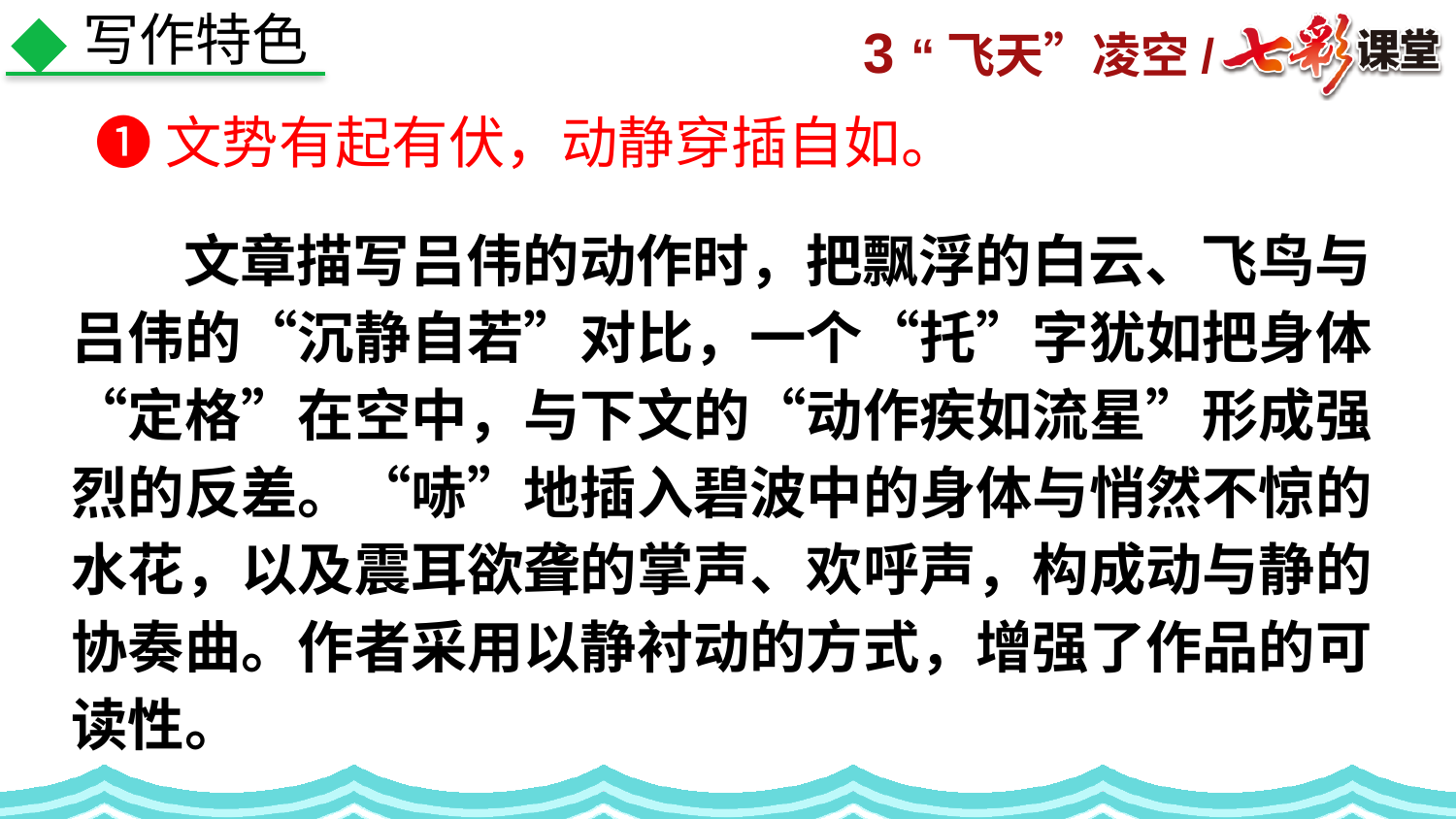

写作特色

❶文势有起有伏，动静穿插自如。
  文章描写吕伟的动作时，把飘浮的白云、飞鸟与吕伟的“沉静自若”对比，一个“托”字犹如把身体“定格”在空中，与下文的“动作疾如流星”形成强烈的反差。“哧”地插入碧波中的身体与悄然不惊的水花，以及震耳欲聋的掌声、欢呼声，构成动与静的协奏曲。作者采用以静衬动的方式，增强了作品的可读性。